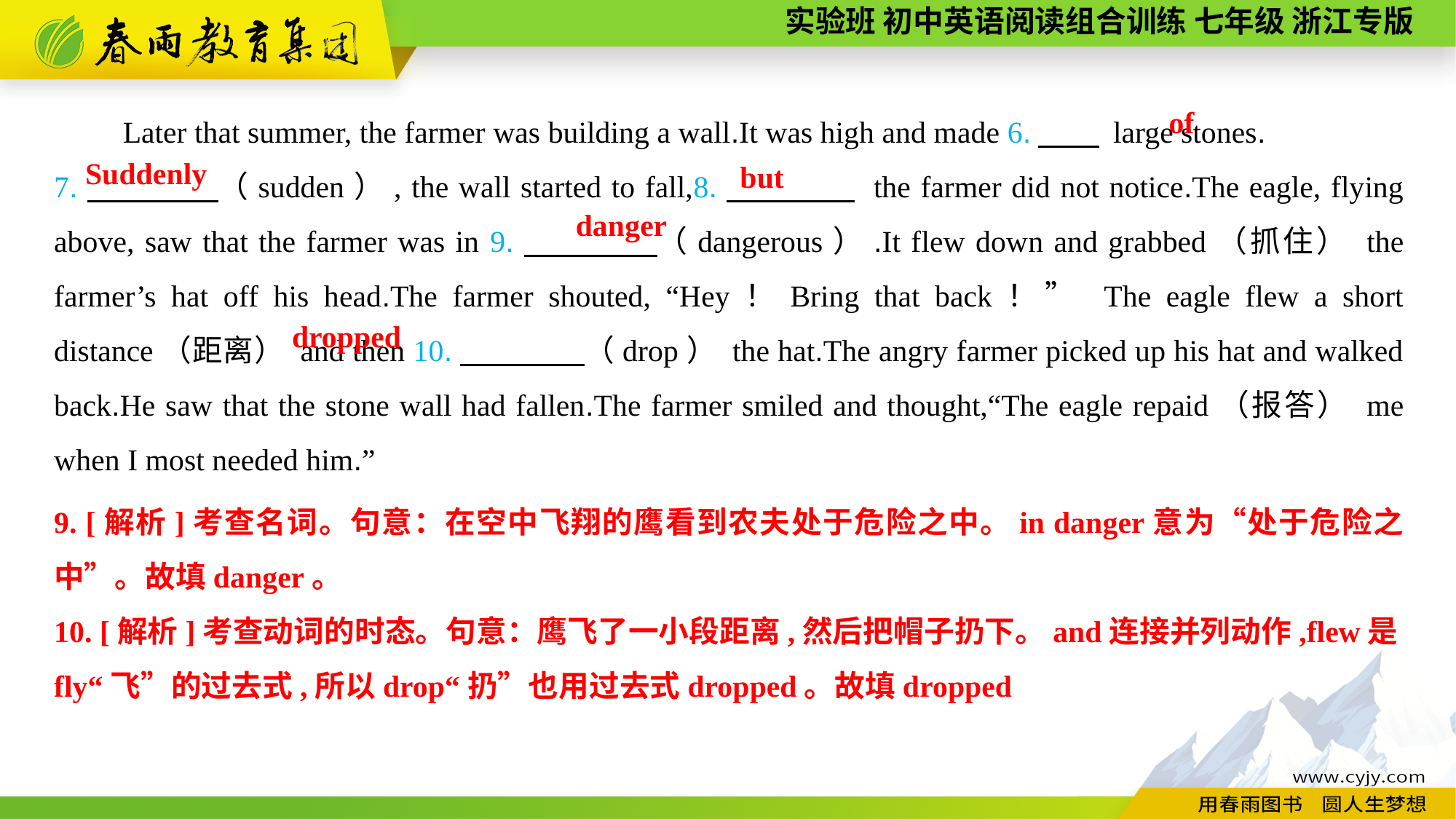

Later that summer, the farmer was building a wall.It was high and made 6.　　 large stones.
7.　　　　（sudden）, the wall started to fall,8.　　　　 the farmer did not notice.The eagle, flying above, saw that the farmer was in 9.　　　　（dangerous）.It flew down and grabbed（抓住） the farmer’s hat off his head.The farmer shouted, “Hey！Bring that back！” The eagle flew a short distance（距离） and then 10.　　　　（drop） the hat.The angry farmer picked up his hat and walked back.He saw that the stone wall had fallen.The farmer smiled and thought,“The eagle repaid（报答） me when I most needed him.”
of
Suddenly
but
danger
dropped
9. [解析]考查名词。句意：在空中飞翔的鹰看到农夫处于危险之中。in danger意为“处于危险之中”。故填danger。
10. [解析]考查动词的时态。句意：鹰飞了一小段距离,然后把帽子扔下。and连接并列动作,flew是fly“飞”的过去式,所以drop“扔”也用过去式dropped。故填dropped